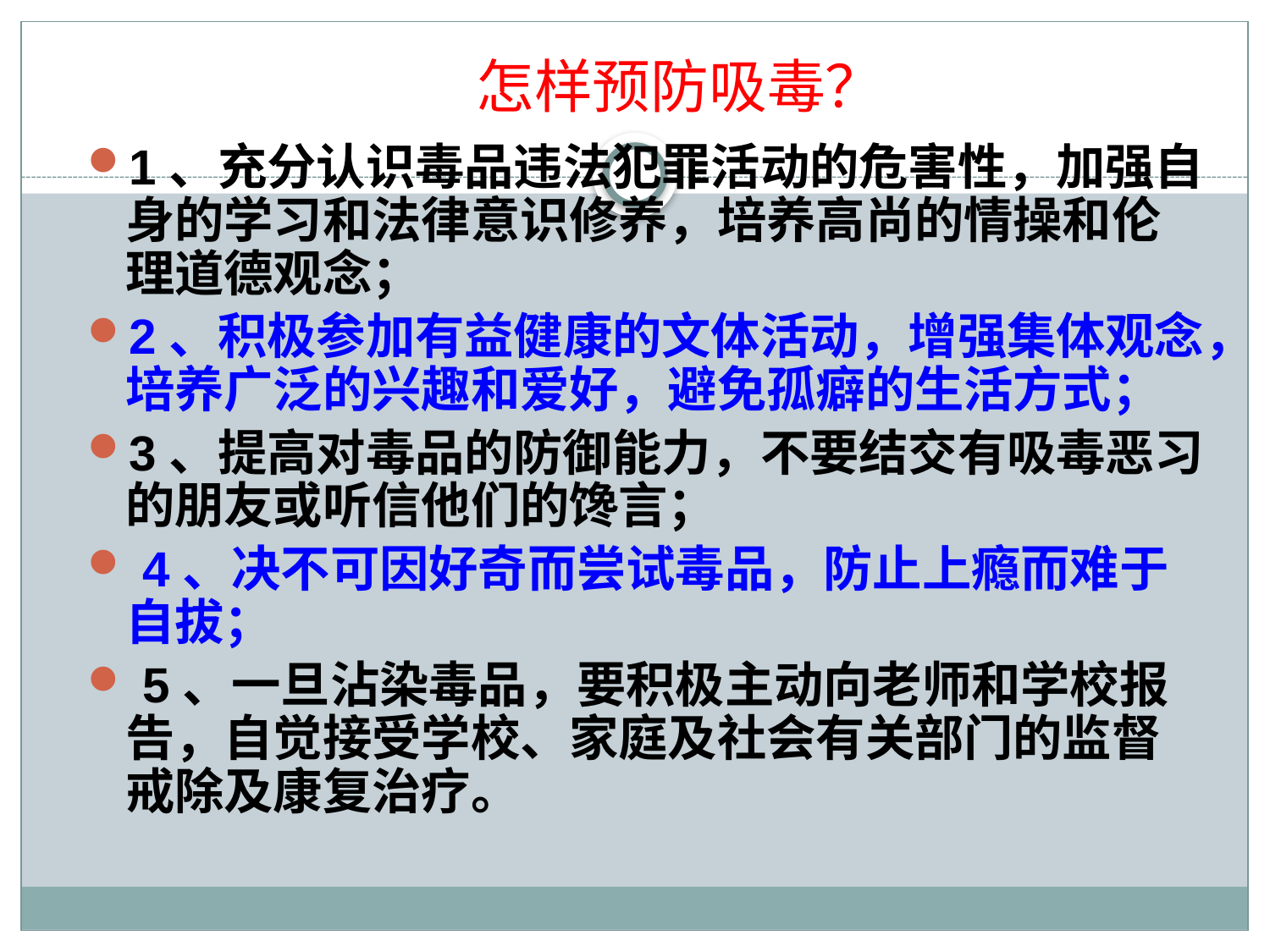

# 怎样预防吸毒？
1、充分认识毒品违法犯罪活动的危害性，加强自身的学习和法律意识修养，培养高尚的情操和伦理道德观念；
2、积极参加有益健康的文体活动，增强集体观念，培养广泛的兴趣和爱好，避免孤癖的生活方式；
3、提高对毒品的防御能力，不要结交有吸毒恶习的朋友或听信他们的馋言；
 4、决不可因好奇而尝试毒品，防止上瘾而难于自拔；
 5、一旦沾染毒品，要积极主动向老师和学校报告，自觉接受学校、家庭及社会有关部门的监督戒除及康复治疗。